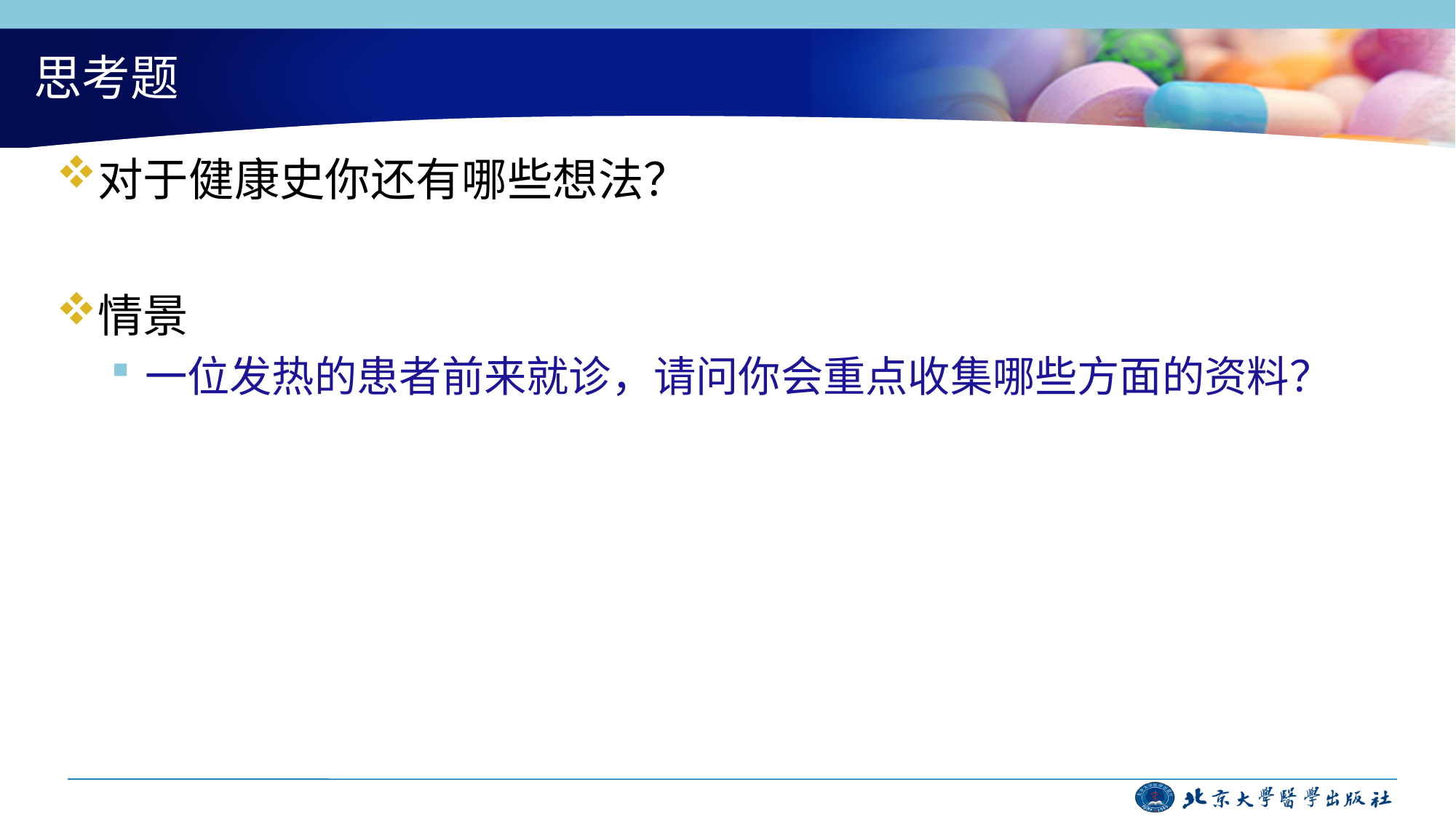

# 思考题
对于健康史你还有哪些想法？

情景
一位发热的患者前来就诊，请问你会重点收集哪些方面的资料？